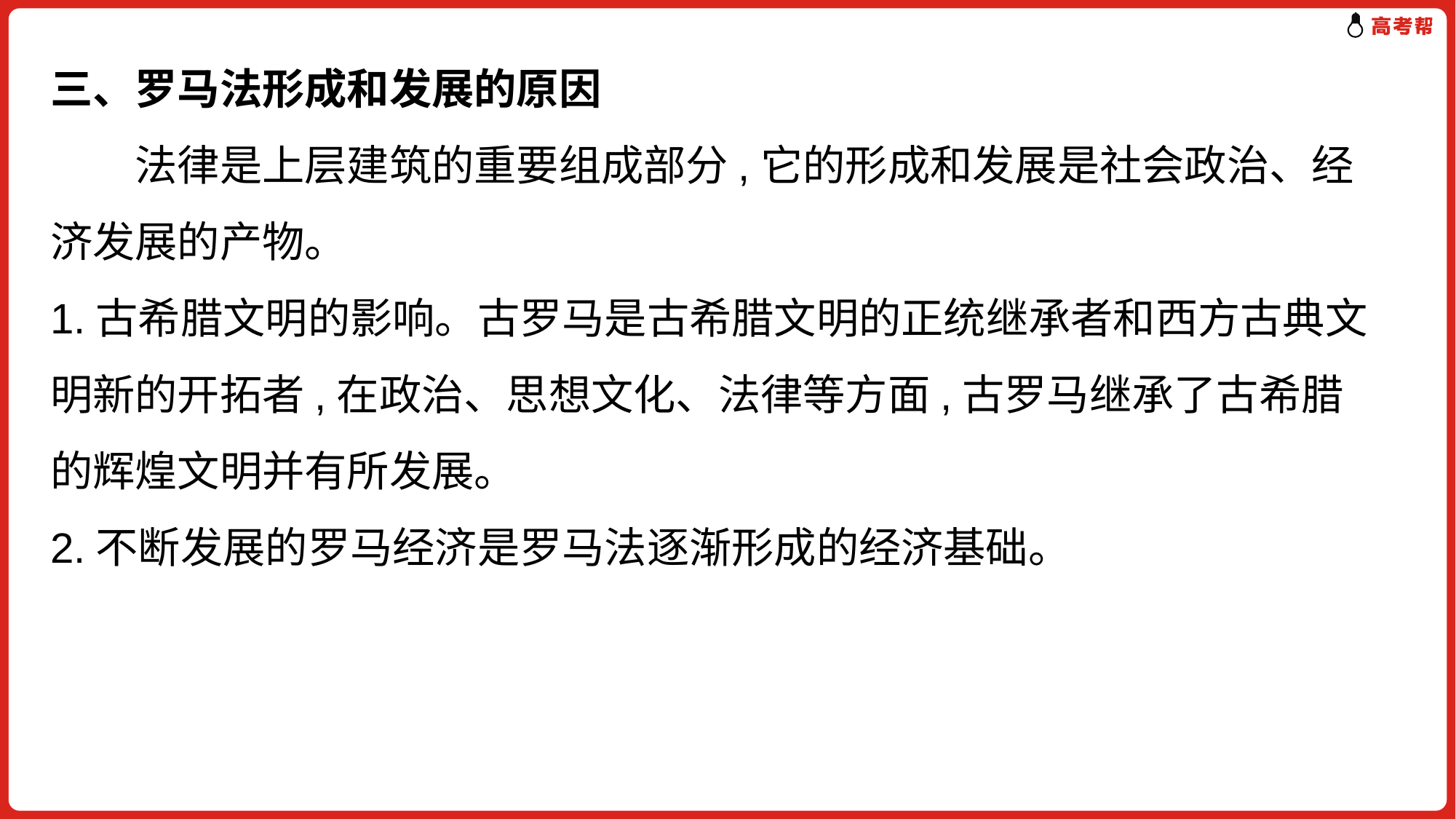

三、罗马法形成和发展的原因
　　法律是上层建筑的重要组成部分,它的形成和发展是社会政治、经济发展的产物。
1.古希腊文明的影响。古罗马是古希腊文明的正统继承者和西方古典文明新的开拓者,在政治、思想文化、法律等方面,古罗马继承了古希腊的辉煌文明并有所发展。
2.不断发展的罗马经济是罗马法逐渐形成的经济基础。